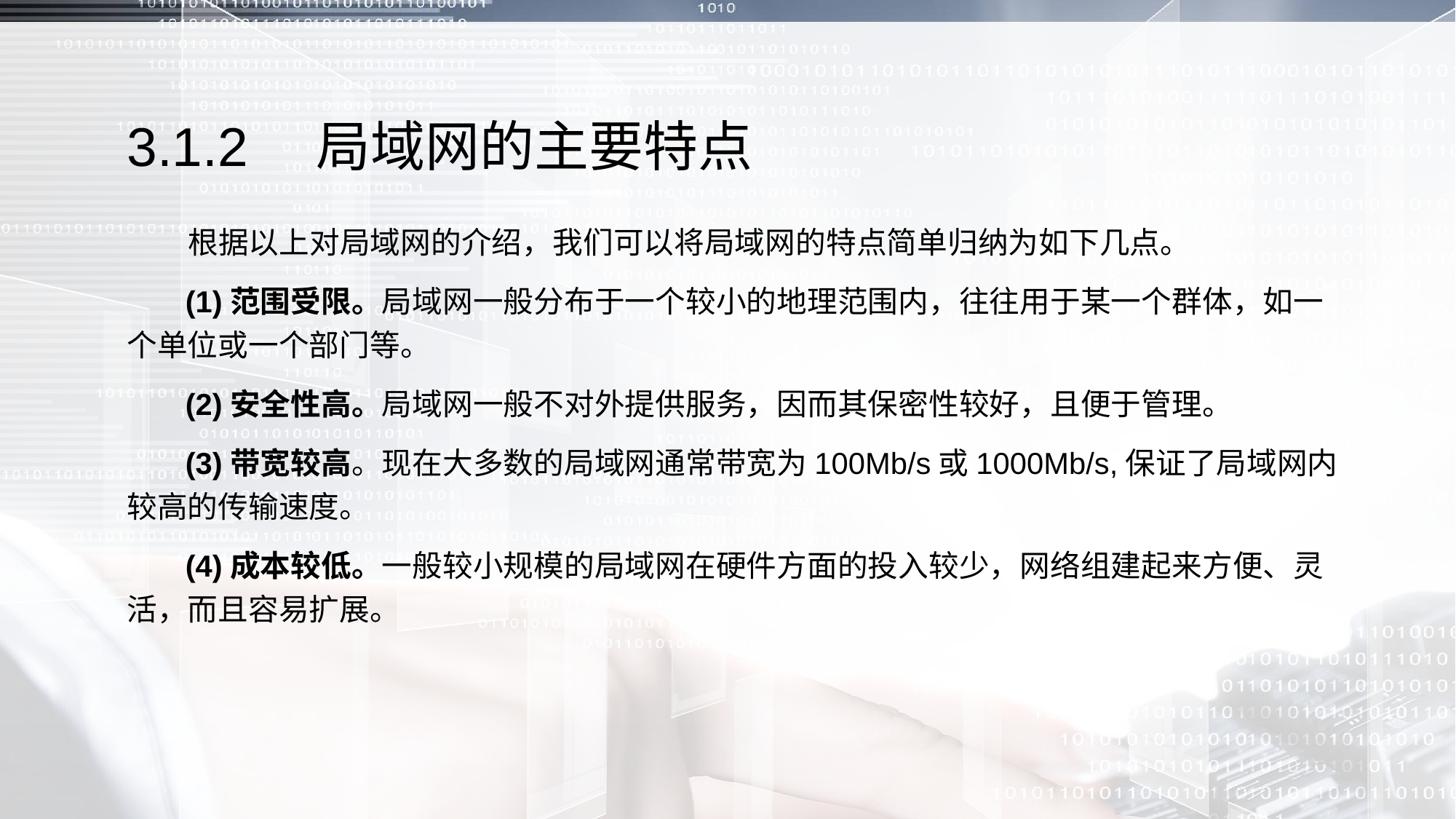

# 3.1.2　局域网的主要特点
        根据以上对局域网的介绍，我们可以将局域网的特点简单归纳为如下几点。
       (1)范围受限。局域网一般分布于一个较小的地理范围内，往往用于某一个群体，如一个单位或一个部门等。
       (2)安全性高。局域网一般不对外提供服务，因而其保密性较好，且便于管理。
       (3)带宽较高。现在大多数的局域网通常带宽为100Mb/s或1000Mb/s,保证了局域网内较高的传输速度。
       (4)成本较低。一般较小规模的局域网在硬件方面的投入较少，网络组建起来方便、灵活，而且容易扩展。